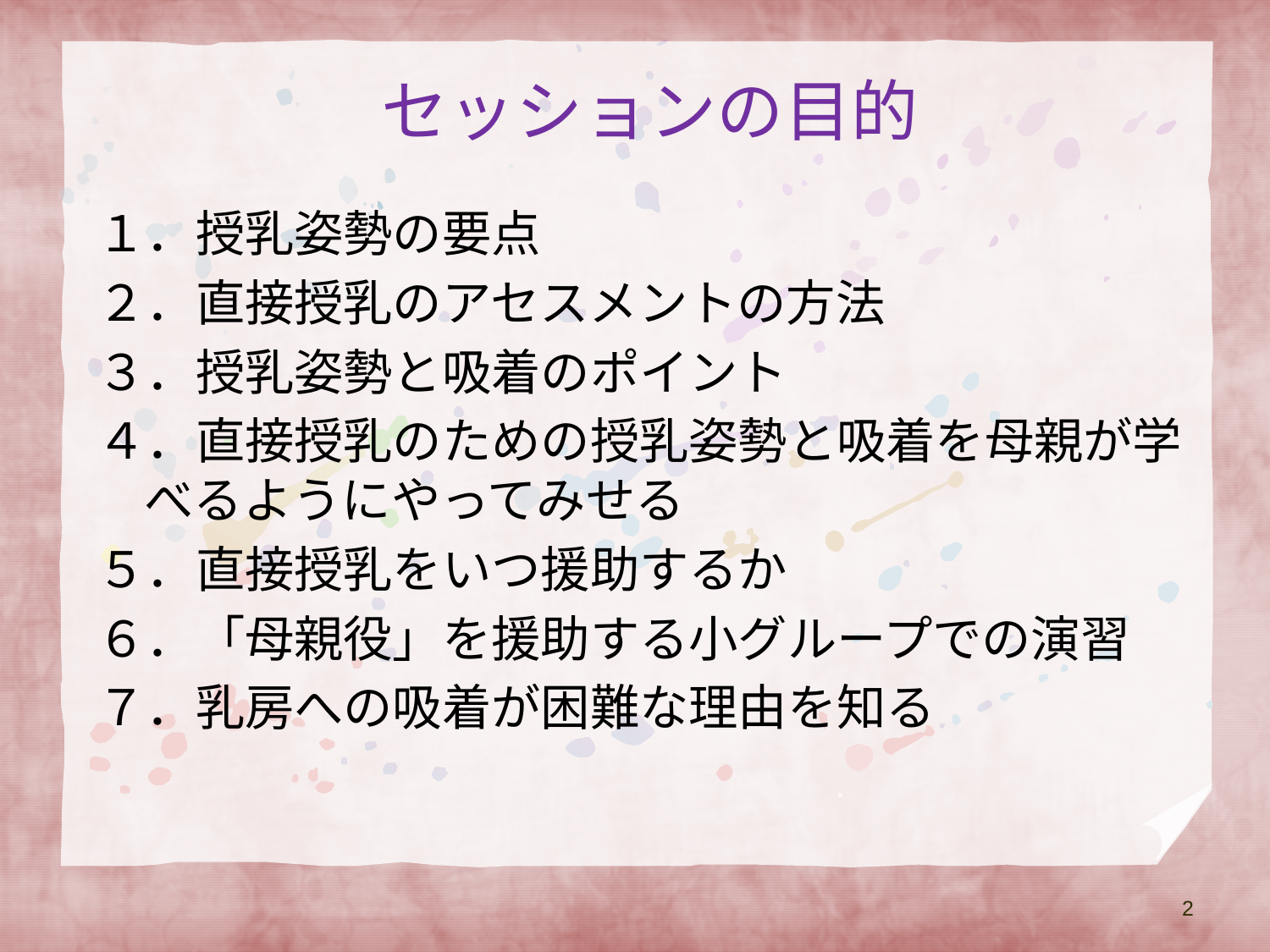

# セッションの目的
１．授乳姿勢の要点
２．直接授乳のアセスメントの方法
３．授乳姿勢と吸着のポイント
４．直接授乳のための授乳姿勢と吸着を母親が学べるようにやってみせる
５．直接授乳をいつ援助するか
６．「母親役」を援助する小グループでの演習
７．乳房への吸着が困難な理由を知る

2